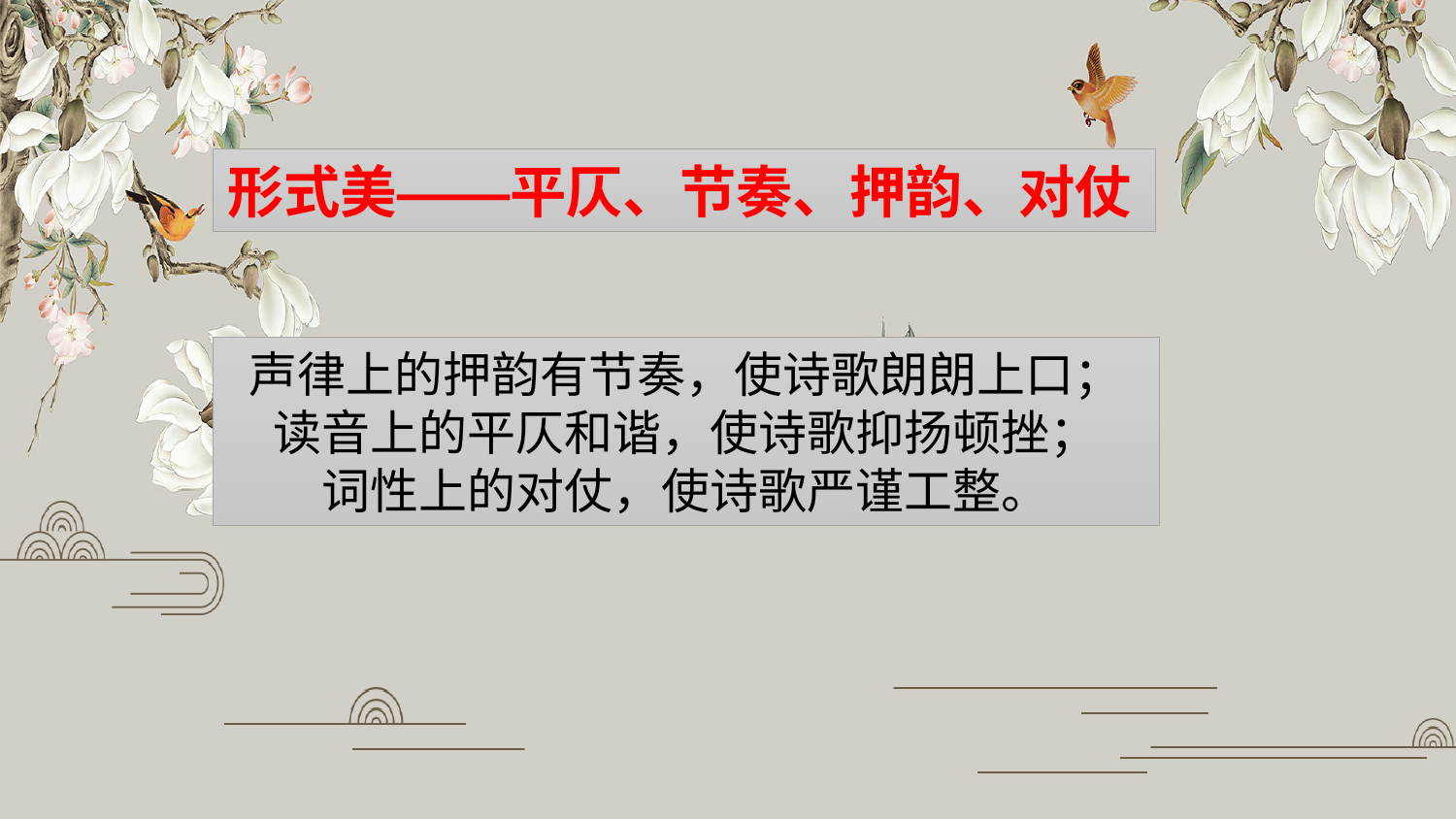

形式美——平仄、节奏、押韵、对仗
声律上的押韵有节奏，使诗歌朗朗上口；
读音上的平仄和谐，使诗歌抑扬顿挫；
词性上的对仗，使诗歌严谨工整。